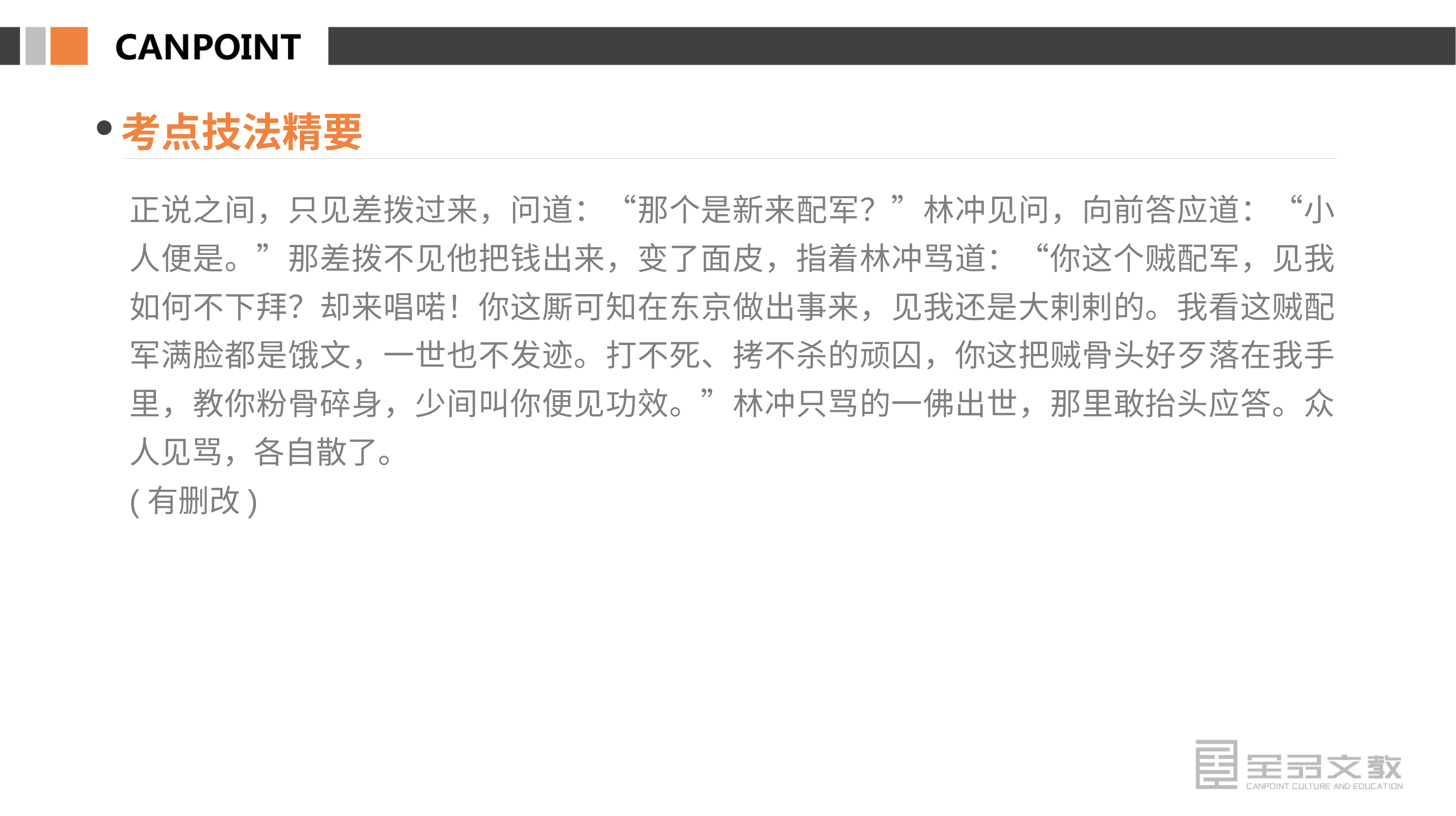

考点技法精要

正说之间，只见差拨过来，问道：“那个是新来配军？”林冲见问，向前答应道：“小人便是。”那差拨不见他把钱出来，变了面皮，指着林冲骂道：“你这个贼配军，见我如何不下拜？却来唱喏！你这厮可知在东京做出事来，见我还是大剌剌的。我看这贼配军满脸都是饿文，一世也不发迹。打不死、拷不杀的顽囚，你这把贼骨头好歹落在我手里，教你粉骨碎身，少间叫你便见功效。”林冲只骂的一佛出世，那里敢抬头应答。众人见骂，各自散了。
(有删改)